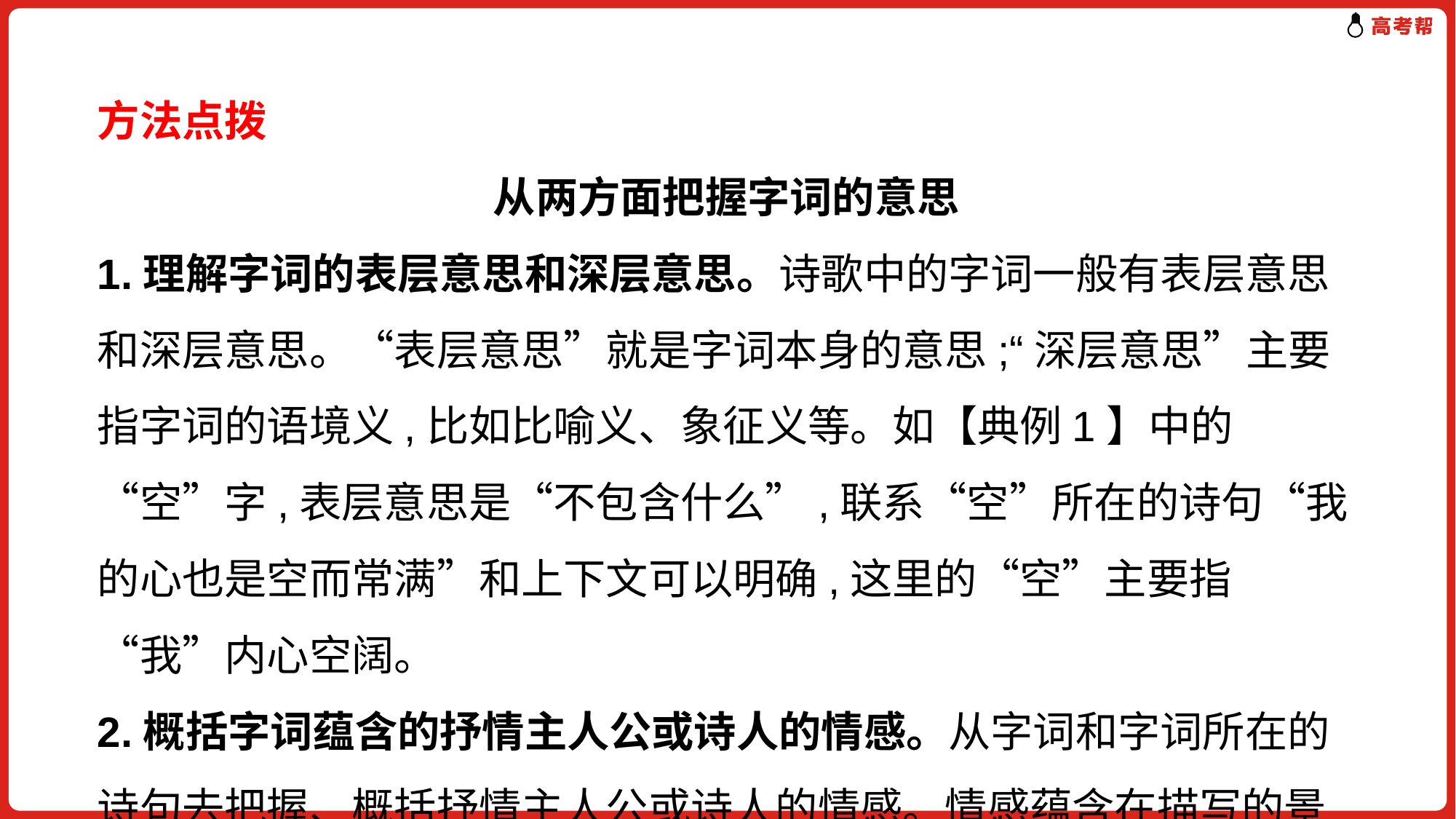

方法点拨
从两方面把握字词的意思
1.理解字词的表层意思和深层意思。诗歌中的字词一般有表层意思和深层意思。“表层意思”就是字词本身的意思;“深层意思”主要指字词的语境义,比如比喻义、象征义等。如【典例1】中的“空”字,表层意思是“不包含什么”,联系“空”所在的诗句“我的心也是空而常满”和上下文可以明确,这里的“空”主要指“我”内心空阔。
2.概括字词蕴含的抒情主人公或诗人的情感。从字词和字词所在的诗句去把握、概括抒情主人公或诗人的情感。情感蕴含在描写的景